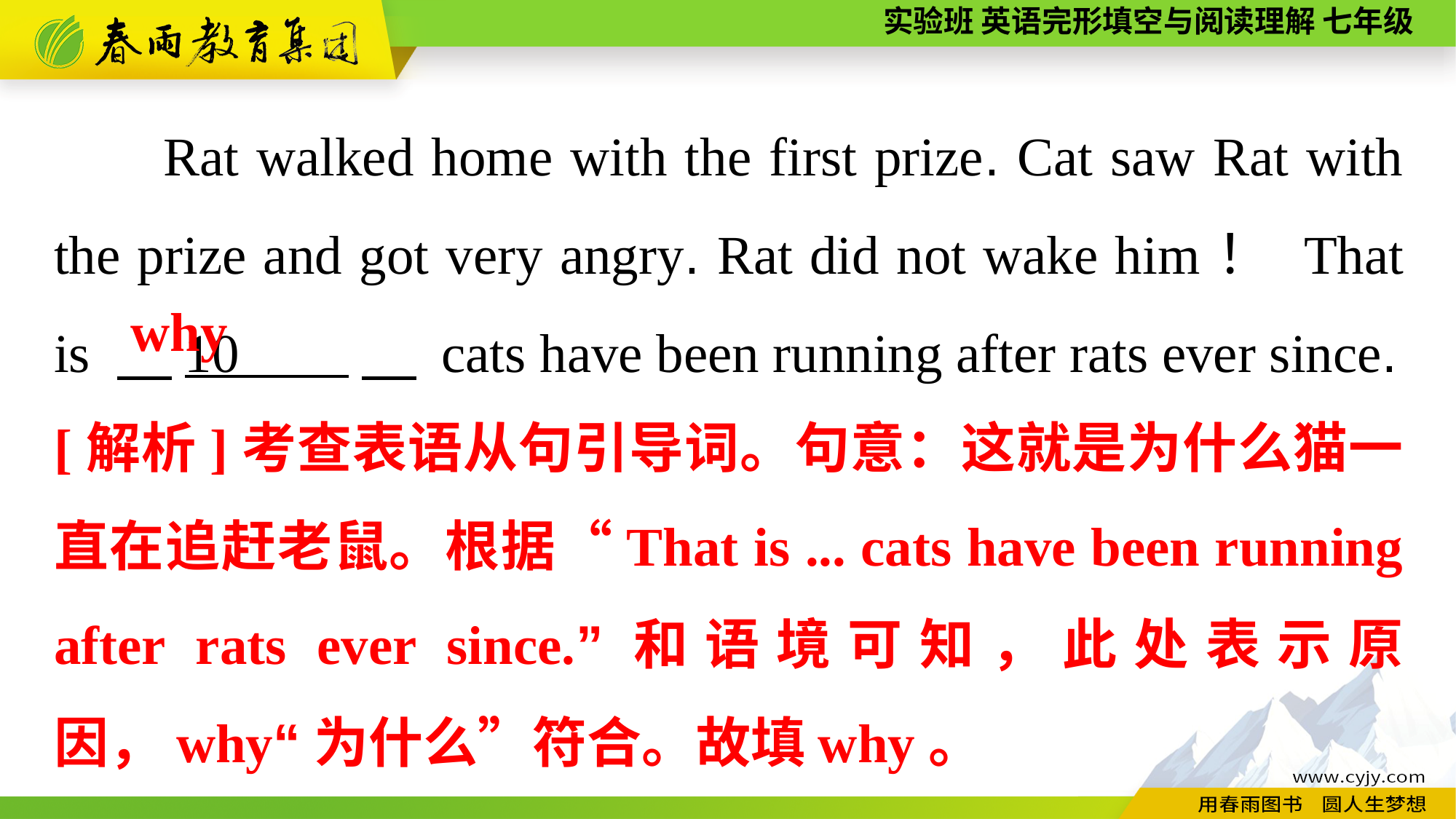

Rat walked home with the first prize. Cat saw Rat with the prize and got very angry. Rat did not wake him！ That is 　10        　 cats have been running after rats ever since.
why
[解析]考查表语从句引导词。句意：这就是为什么猫一直在追赶老鼠。根据“That is ... cats have been running after rats ever since.”和语境可知，此处表示原因，why“为什么”符合。故填why。